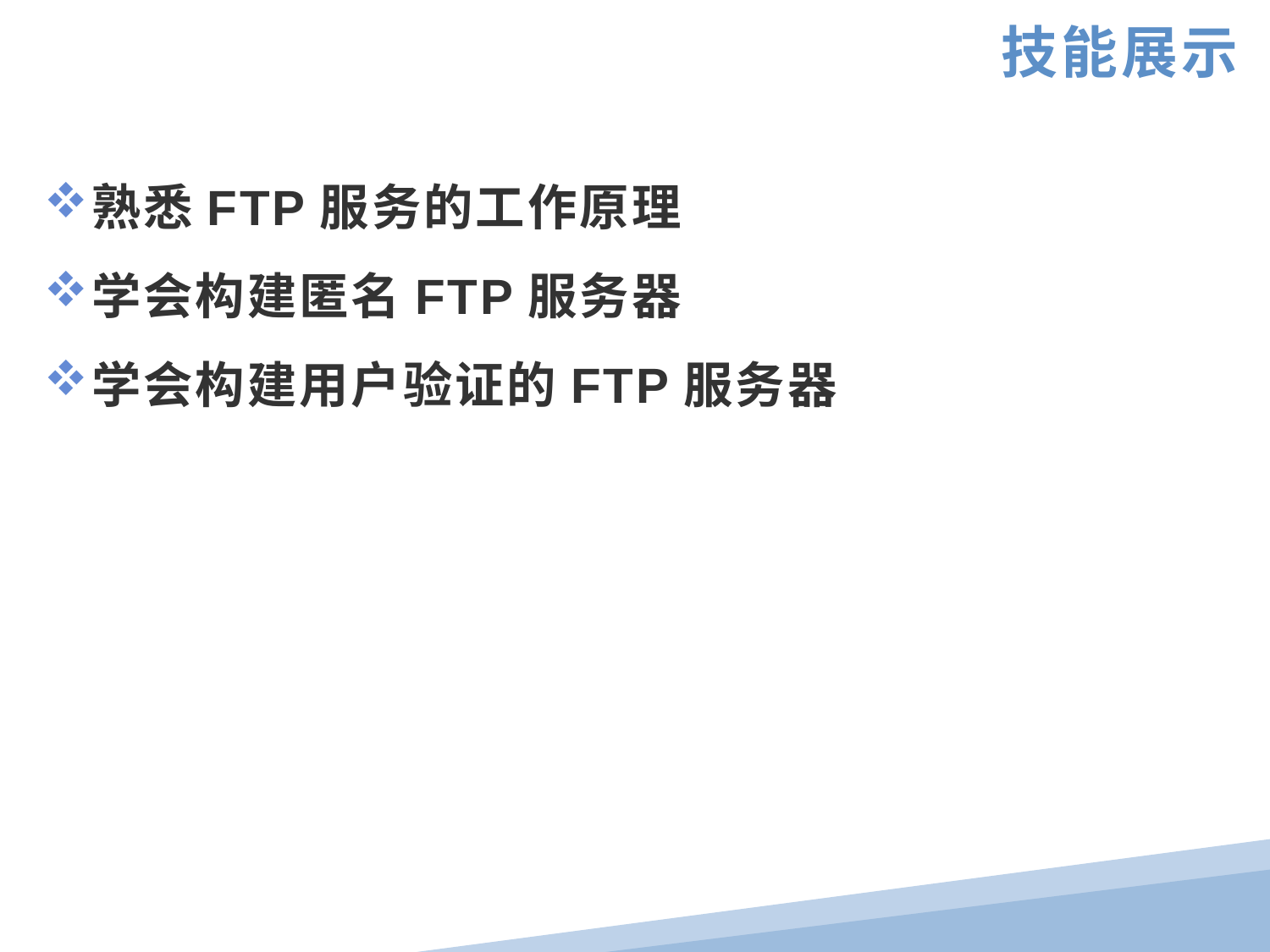

技能展示
熟悉FTP服务的工作原理
学会构建匿名FTP服务器
学会构建用户验证的FTP服务器